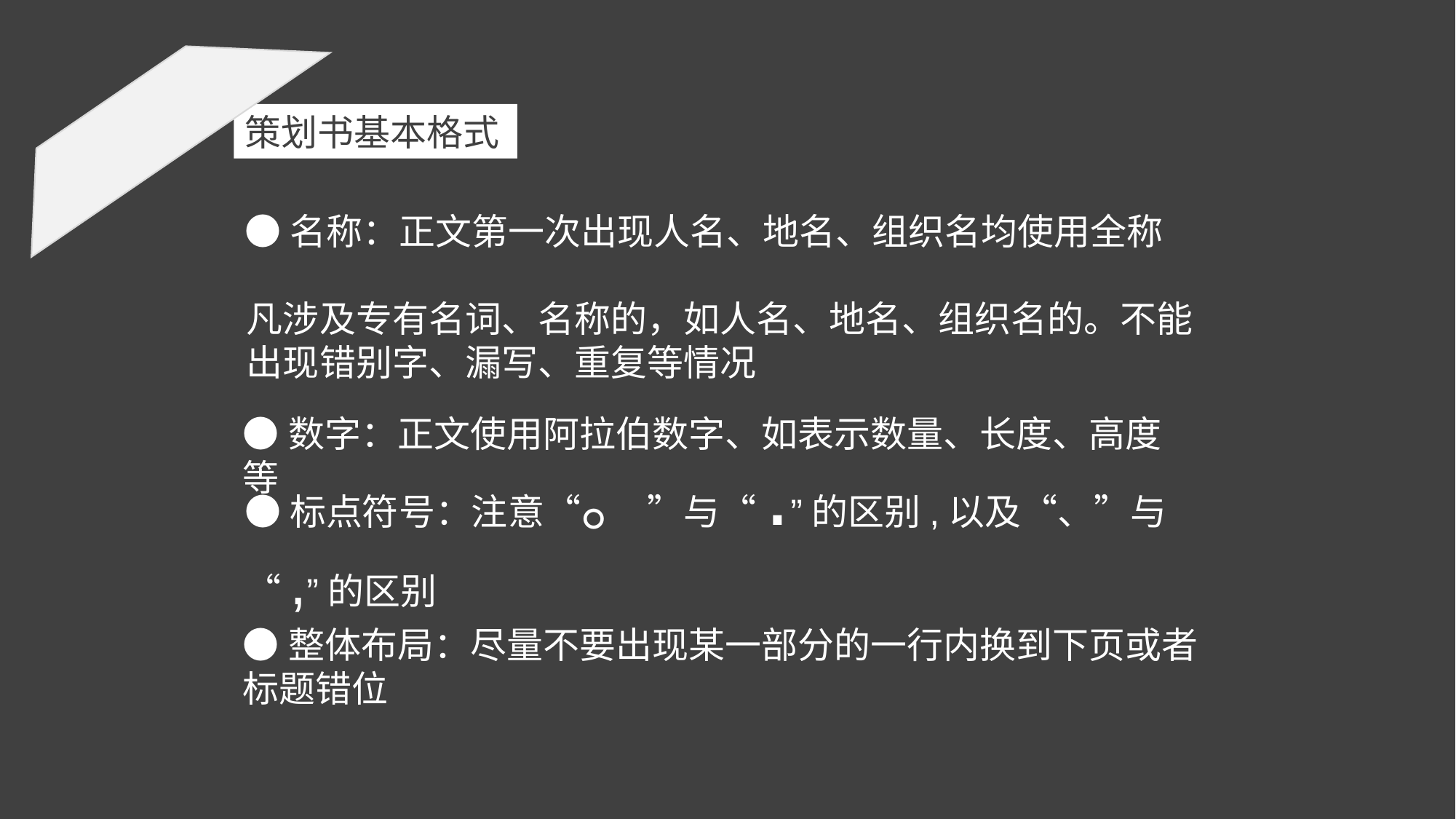

策划书基本格式
●名称：正文第一次出现人名、地名、组织名均使用全称
凡涉及专有名词、名称的，如人名、地名、组织名的。不能出现错别字、漏写、重复等情况
●数字：正文使用阿拉伯数字、如表示数量、长度、高度等
●标点符号：注意“。”与“.”的区别,以及“、”与“,”的区别
●整体布局：尽量不要出现某一部分的一行内换到下页或者标题错位